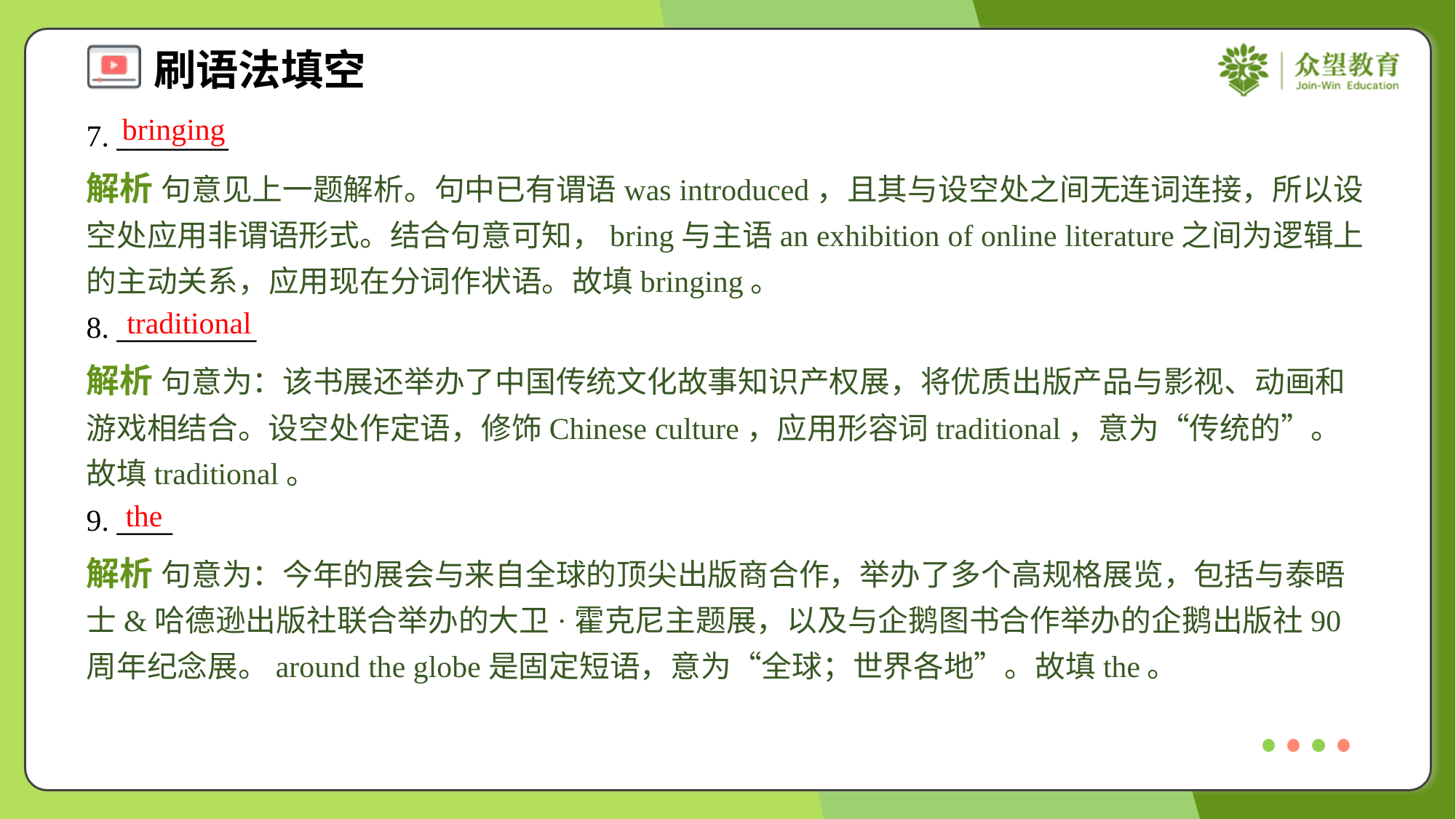

bringing
7. ________
解析 句意见上一题解析。句中已有谓语was introduced，且其与设空处之间无连词连接，所以设空处应用非谓语形式。结合句意可知，bring与主语an exhibition of online literature之间为逻辑上的主动关系，应用现在分词作状语。故填bringing。
traditional
8. __________
解析 句意为：该书展还举办了中国传统文化故事知识产权展，将优质出版产品与影视、动画和游戏相结合。设空处作定语，修饰Chinese culture，应用形容词traditional，意为“传统的”。故填traditional。
the
9. ____
解析 句意为：今年的展会与来自全球的顶尖出版商合作，举办了多个高规格展览，包括与泰晤士&哈德逊出版社联合举办的大卫·霍克尼主题展，以及与企鹅图书合作举办的企鹅出版社90周年纪念展。around the globe是固定短语，意为“全球；世界各地”。故填the。